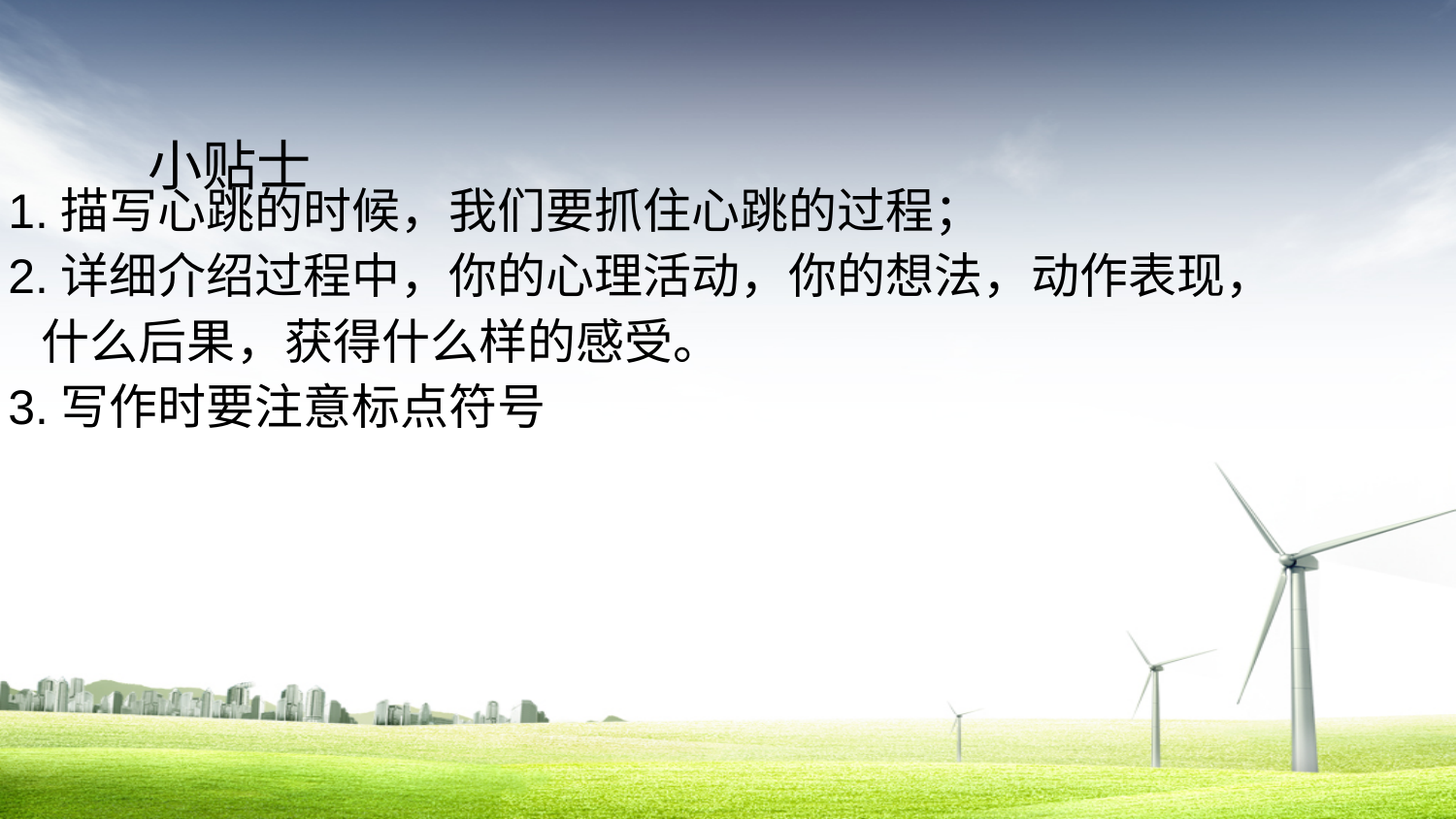

# 小贴士
1.描写心跳的时候，我们要抓住心跳的过程；
2.详细介绍过程中，你的心理活动，你的想法，动作表现，
  什么后果，获得什么样的感受。
3.写作时要注意标点符号